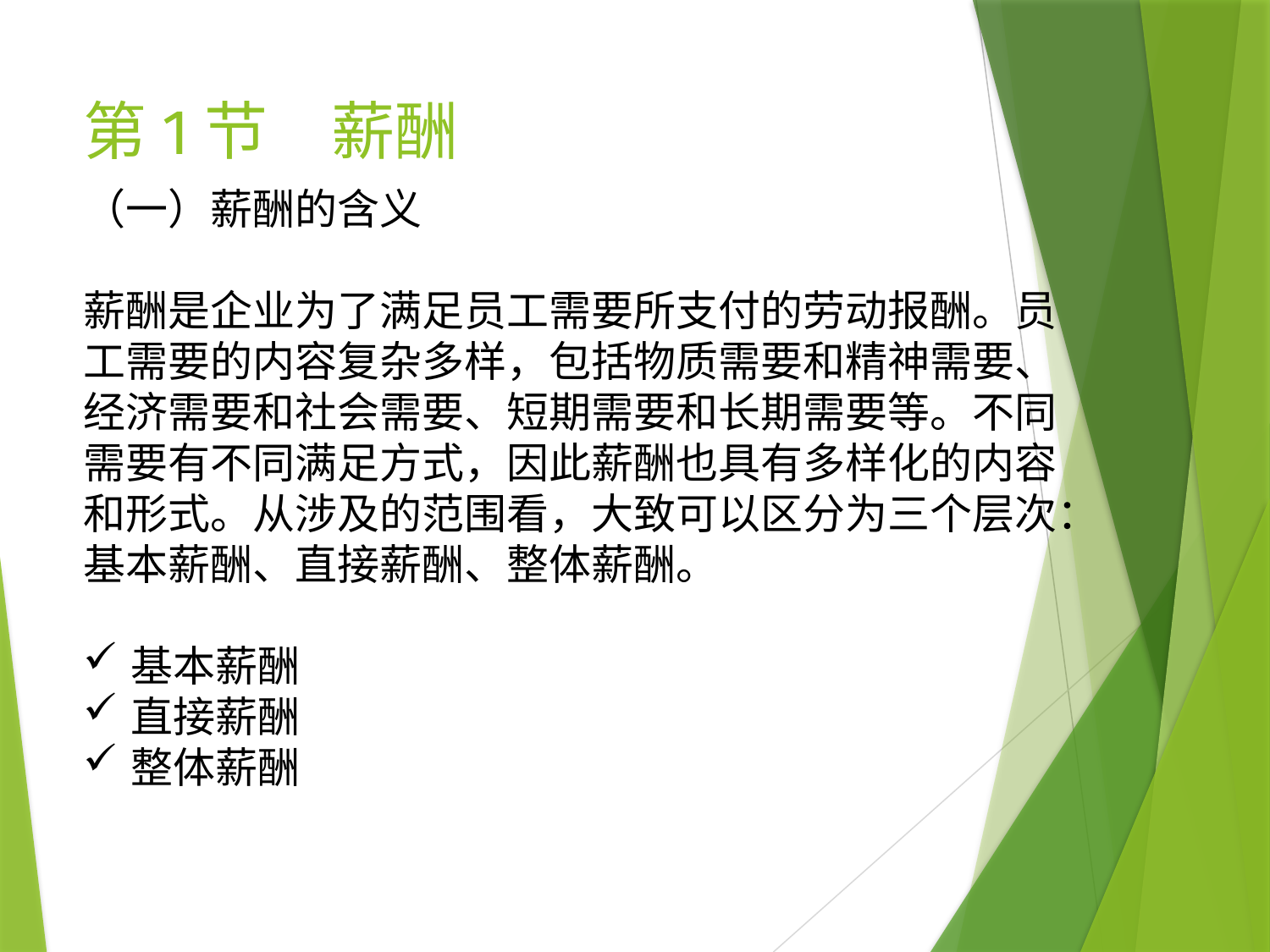

# 第1节　薪酬
（一）薪酬的含义

薪酬是企业为了满足员工需要所支付的劳动报酬。员工需要的内容复杂多样，包括物质需要和精神需要、经济需要和社会需要、短期需要和长期需要等。不同需要有不同满足方式，因此薪酬也具有多样化的内容和形式。从涉及的范围看，大致可以区分为三个层次：基本薪酬、直接薪酬、整体薪酬。

基本薪酬
直接薪酬
整体薪酬